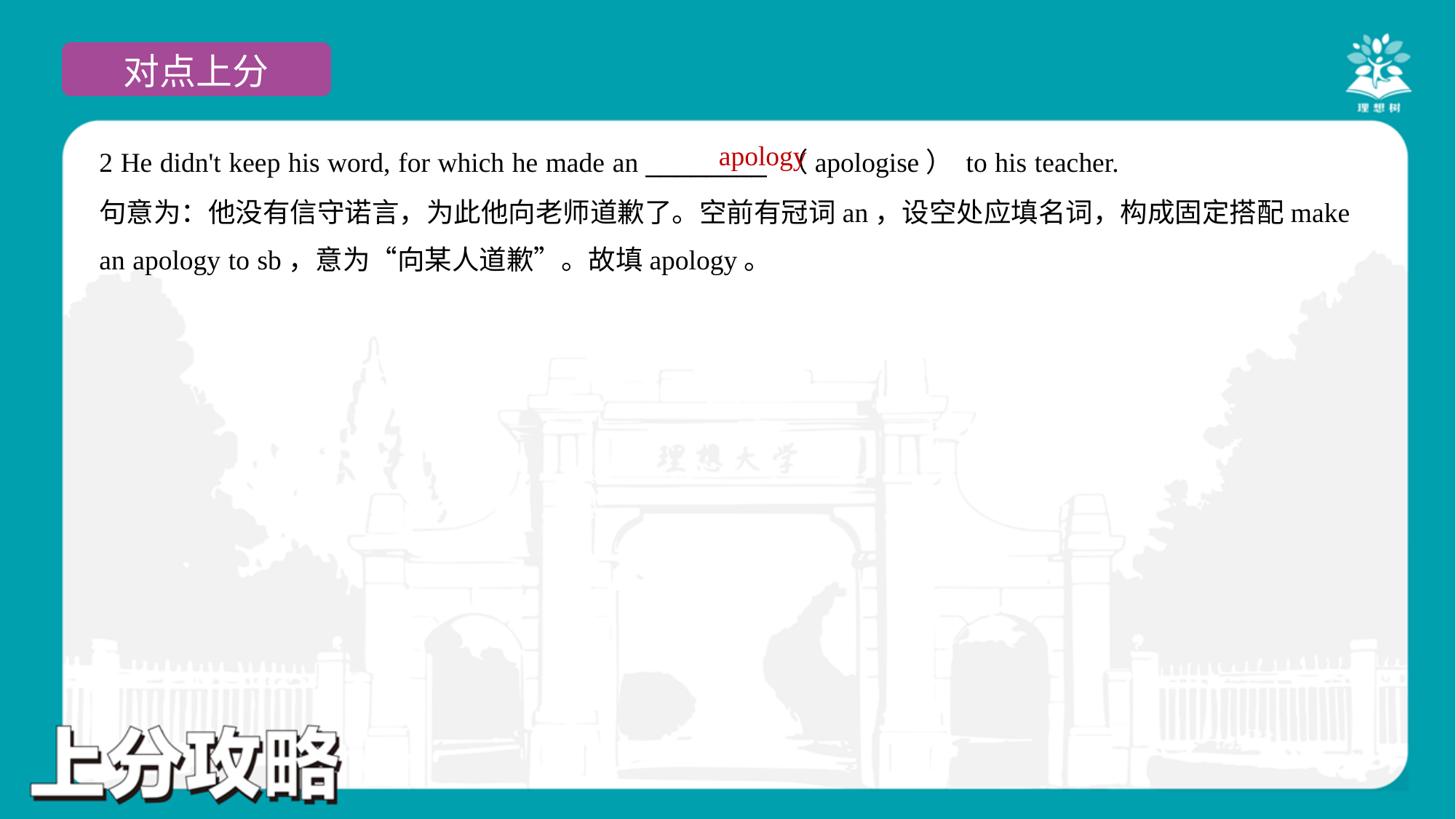

apology
2 He didn't keep his word, for which he made an ________ （apologise） to his teacher.
句意为：他没有信守诺言，为此他向老师道歉了。空前有冠词an，设空处应填名词，构成固定搭配make
an apology to sb，意为“向某人道歉”。故填apology。